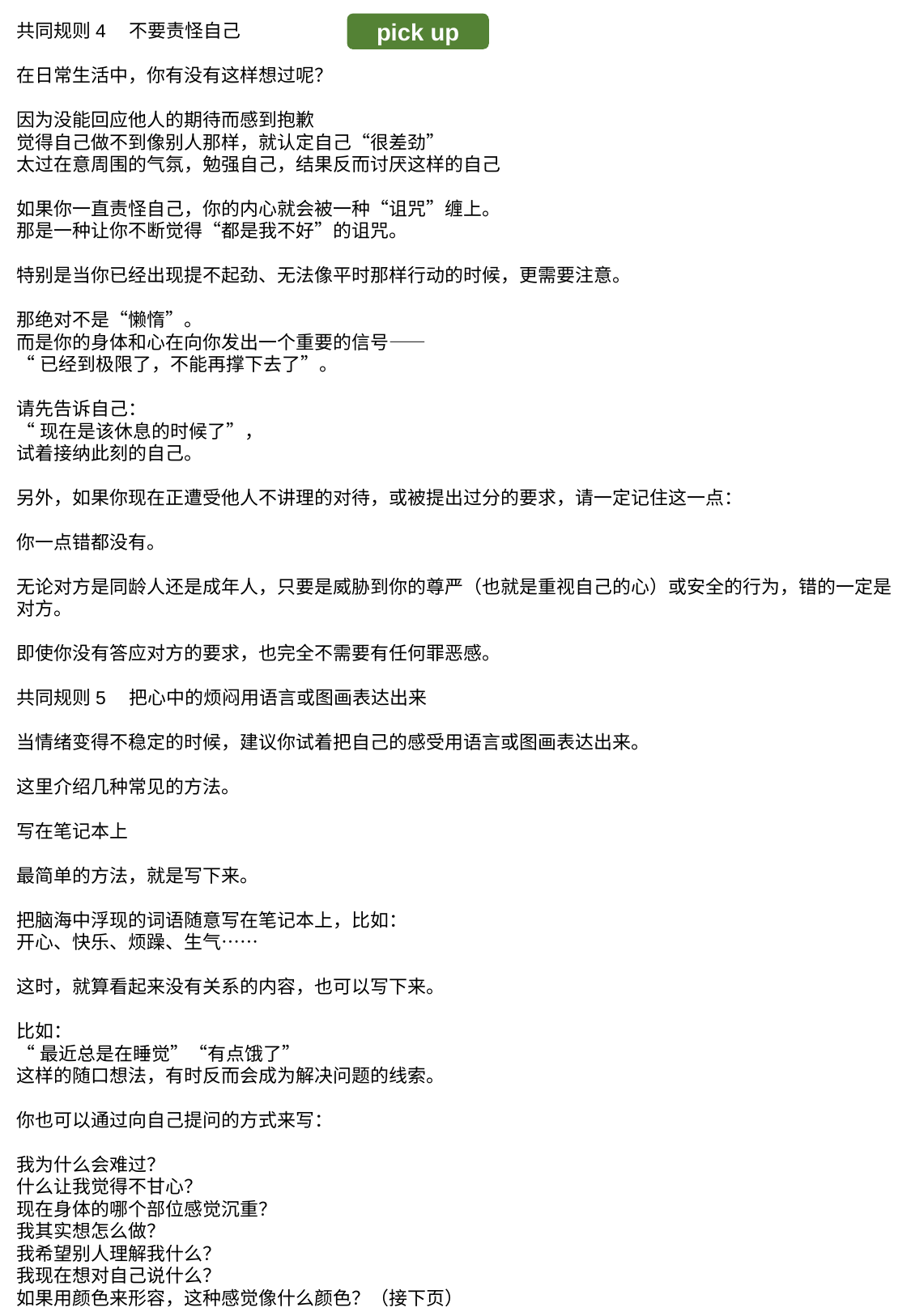

共同规则4　不要责怪自己

在日常生活中，你有没有这样想过呢？

因为没能回应他人的期待而感到抱歉
觉得自己做不到像别人那样，就认定自己“很差劲”
太过在意周围的气氛，勉强自己，结果反而讨厌这样的自己

如果你一直责怪自己，你的内心就会被一种“诅咒”缠上。
那是一种让你不断觉得“都是我不好”的诅咒。

特别是当你已经出现提不起劲、无法像平时那样行动的时候，更需要注意。

那绝对不是“懒惰”。
而是你的身体和心在向你发出一个重要的信号——
“已经到极限了，不能再撑下去了”。

请先告诉自己：
“现在是该休息的时候了”，
试着接纳此刻的自己。

另外，如果你现在正遭受他人不讲理的对待，或被提出过分的要求，请一定记住这一点：

你一点错都没有。

无论对方是同龄人还是成年人，只要是威胁到你的尊严（也就是重视自己的心）或安全的行为，错的一定是对方。

即使你没有答应对方的要求，也完全不需要有任何罪恶感。

共同规则5　把心中的烦闷用语言或图画表达出来

当情绪变得不稳定的时候，建议你试着把自己的感受用语言或图画表达出来。

这里介绍几种常见的方法。

写在笔记本上

最简单的方法，就是写下来。

把脑海中浮现的词语随意写在笔记本上，比如：
开心、快乐、烦躁、生气……

这时，就算看起来没有关系的内容，也可以写下来。

比如：
“最近总是在睡觉”“有点饿了”
这样的随口想法，有时反而会成为解决问题的线索。

你也可以通过向自己提问的方式来写：

我为什么会难过？
什么让我觉得不甘心？
现在身体的哪个部位感觉沉重？
我其实想怎么做？
我希望别人理解我什么？
我现在想对自己说什么？
如果用颜色来形容，这种感觉像什么颜色？（接下页）

pick up